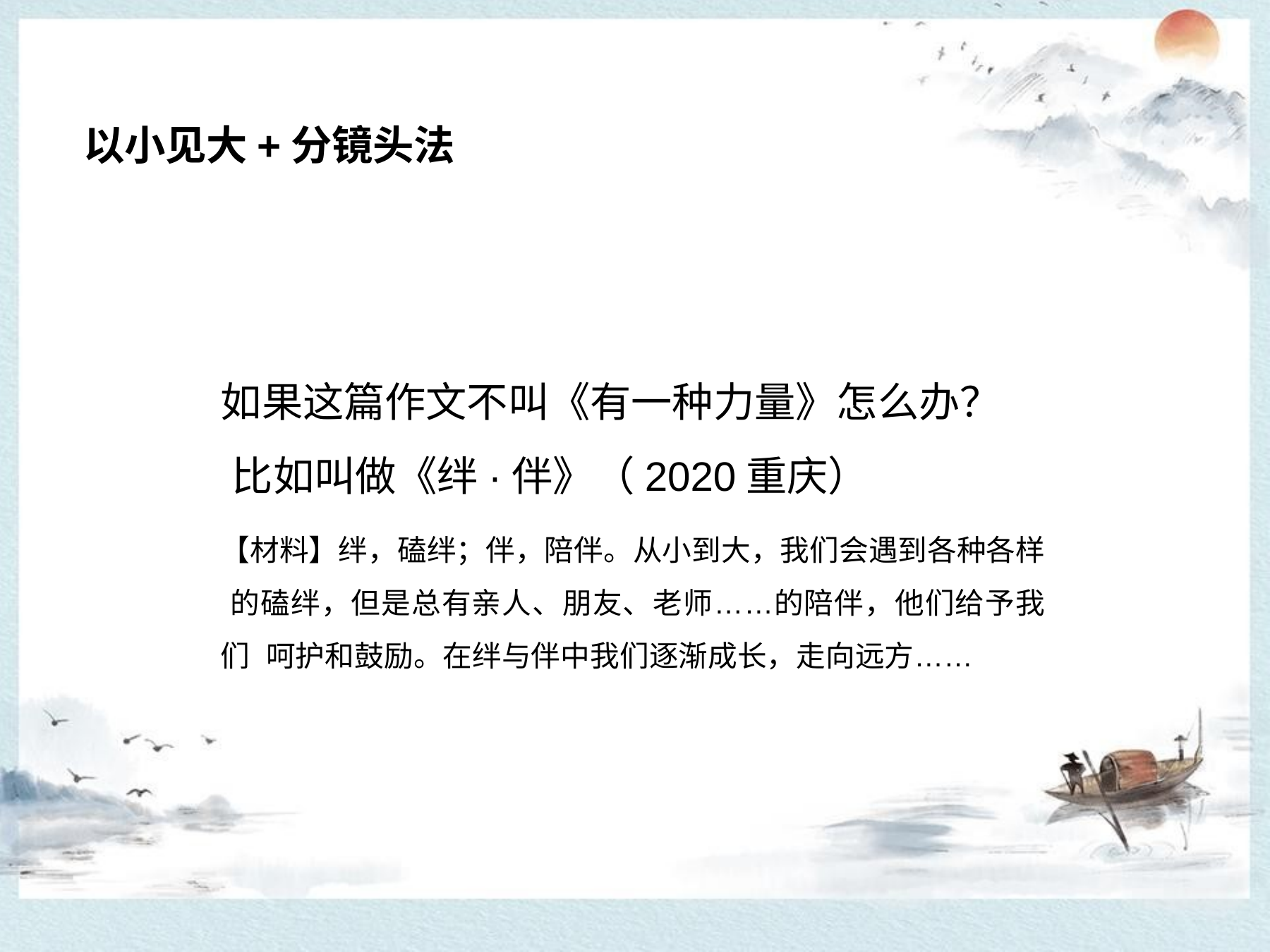

# 以小见大+分镜头法
如果这篇作文不叫《有一种力量》怎么办？  比如叫做《绊·伴》（2020重庆）
【材料】绊，磕绊；伴，陪伴。从小到大，我们会遇到各种各样  的磕绊，但是总有亲人、朋友、老师……的陪伴，他们给予我们  呵护和鼓励。在绊与伴中我们逐渐成长，走向远方……